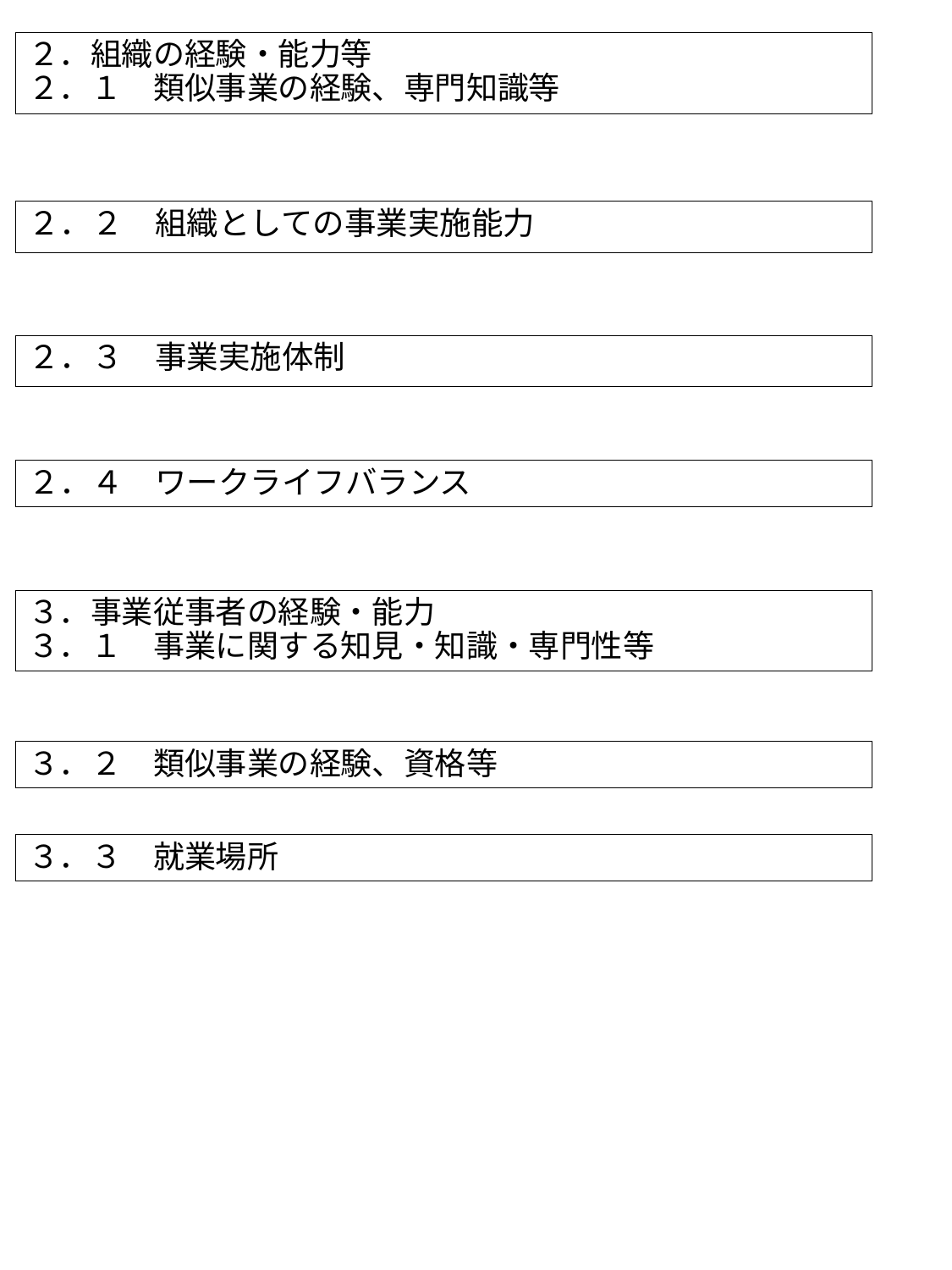

２．組織の経験・能力等
２．１　類似事業の経験、専門知識等
２．２　組織としての事業実施能力

２．３　事業実施体制
２．４　ワークライフバランス
３．事業従事者の経験・能力
３．１　事業に関する知見・知識・専門性等
３．２　類似事業の経験、資格等
３．３　就業場所